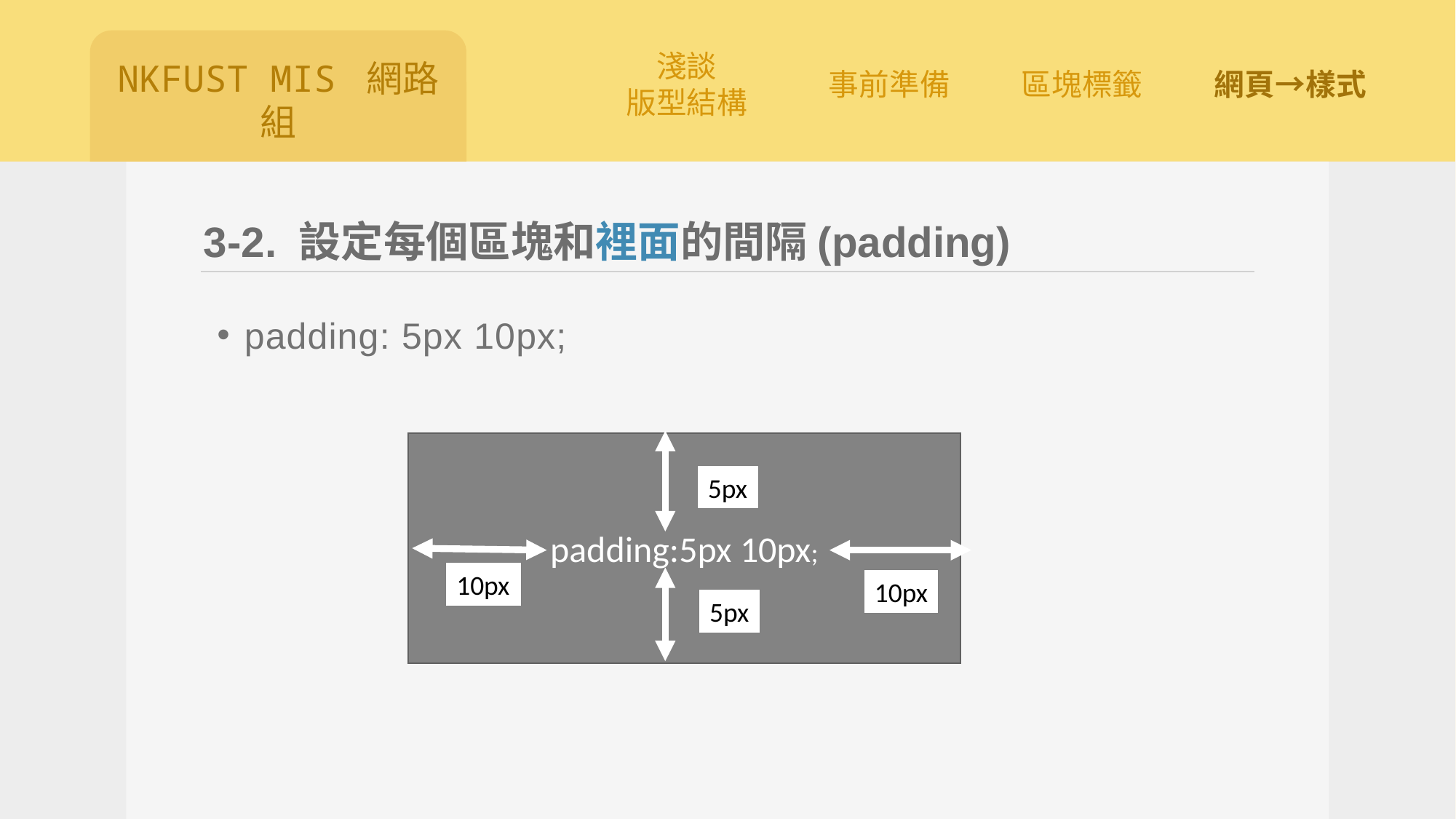

# 3-2. 設定每個區塊和裡面的間隔(padding)
padding: 5px 10px;

padding:5px 10px;
5px
10px
10px
5px